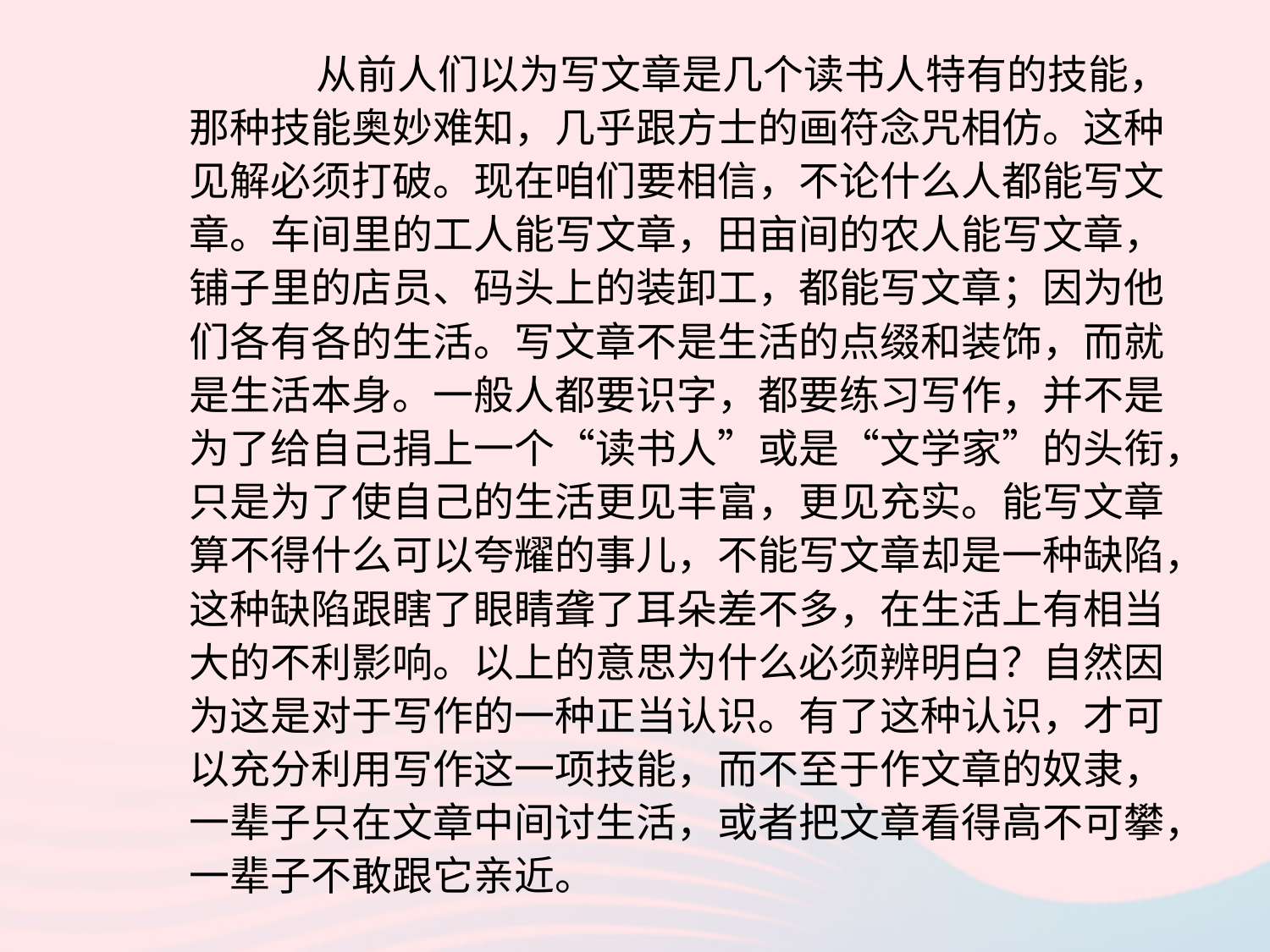

从前人们以为写文章是几个读书人特有的技能，那种技能奥妙难知，几乎跟方士的画符念咒相仿。这种见解必须打破。现在咱们要相信，不论什么人都能写文章。车间里的工人能写文章，田亩间的农人能写文章，铺子里的店员、码头上的装卸工，都能写文章；因为他们各有各的生活。写文章不是生活的点缀和装饰，而就是生活本身。一般人都要识字，都要练习写作，并不是为了给自己捐上一个“读书人”或是“文学家”的头衔，只是为了使自己的生活更见丰富，更见充实。能写文章算不得什么可以夸耀的事儿，不能写文章却是一种缺陷，这种缺陷跟瞎了眼睛聋了耳朵差不多，在生活上有相当大的不利影响。以上的意思为什么必须辨明白？自然因为这是对于写作的一种正当认识。有了这种认识，才可以充分利用写作这一项技能，而不至于作文章的奴隶，一辈子只在文章中间讨生活，或者把文章看得高不可攀，一辈子不敢跟它亲近。